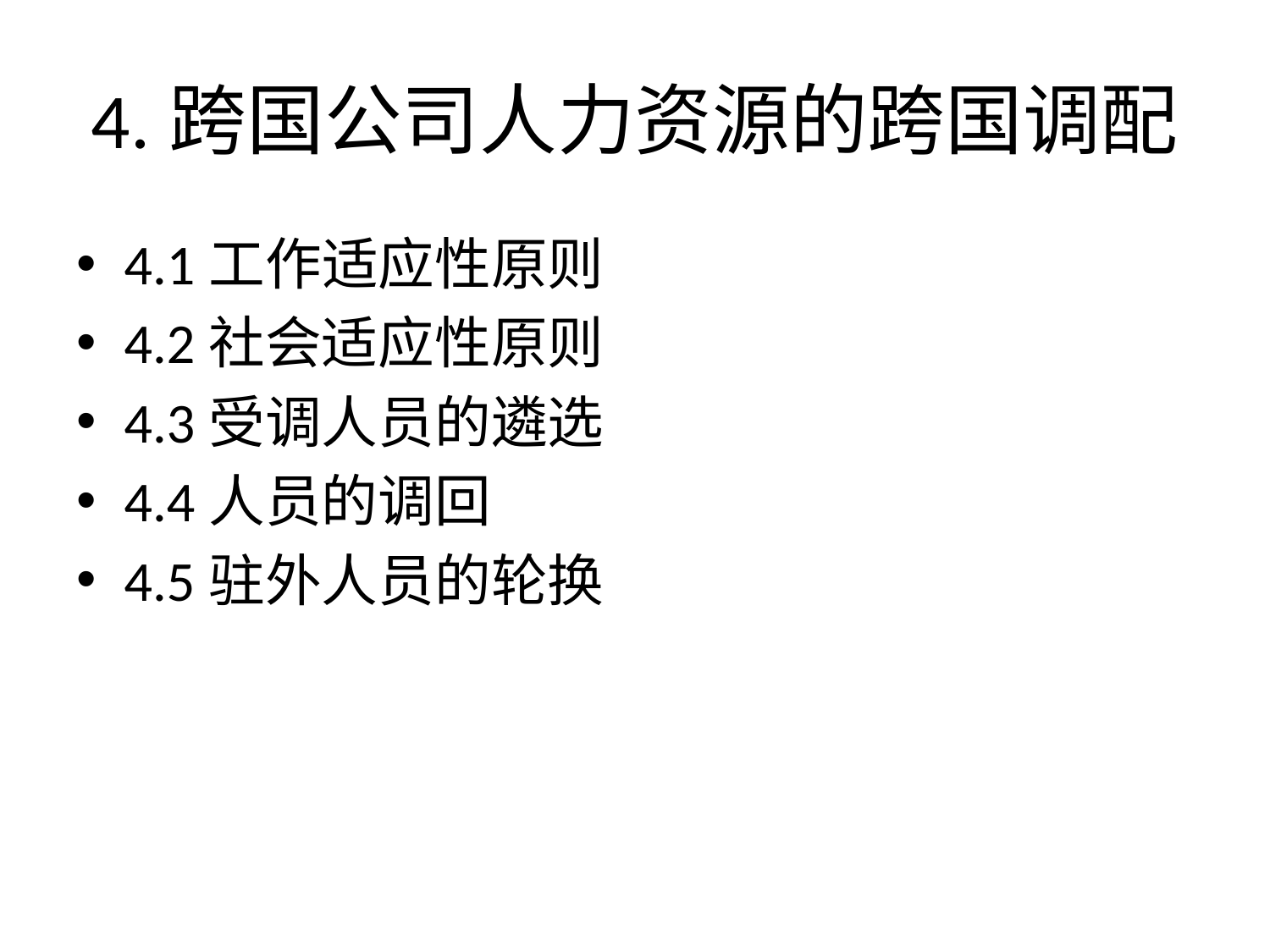

# 4.跨国公司人力资源的跨国调配
4.1工作适应性原则
4.2社会适应性原则
4.3受调人员的遴选
4.4人员的调回
4.5驻外人员的轮换